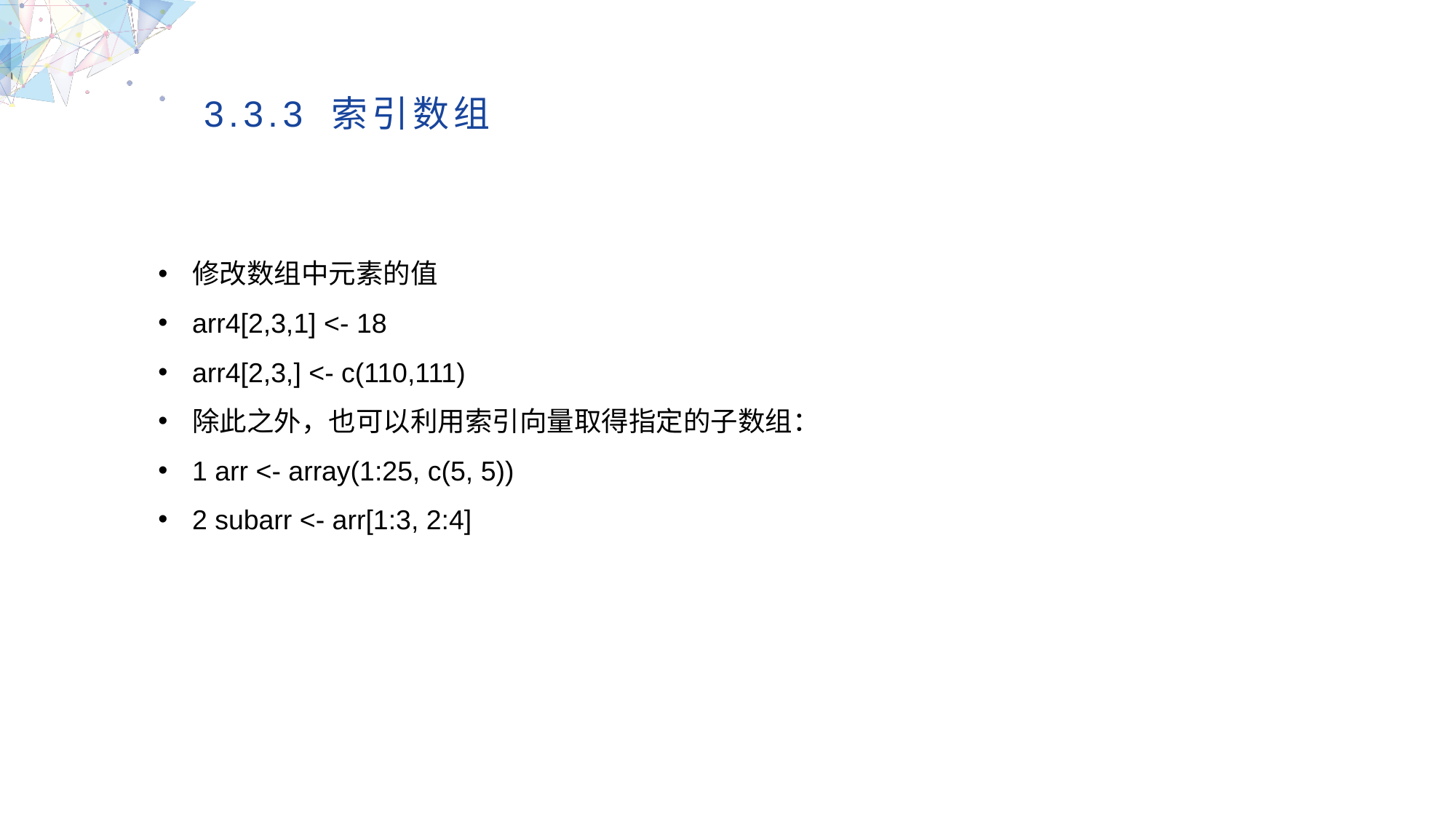

3.3.3 索引数组
修改数组中元素的值
arr4[2,3,1] <- 18
arr4[2,3,] <- c(110,111)
除此之外，也可以利用索引向量取得指定的子数组：
1 arr <- array(1:25, c(5, 5))
2 subarr <- arr[1:3, 2:4]

MULTIPURPOSE PRESENTATION TEMPLATE | UNIQUE DESIGN
Welcome Message
Please replace text, click add relevant headline, modify the text content, also can copy your content to this directly. Please replace text, click add relevant headline, modify the text content, also can copy your content to this directly.